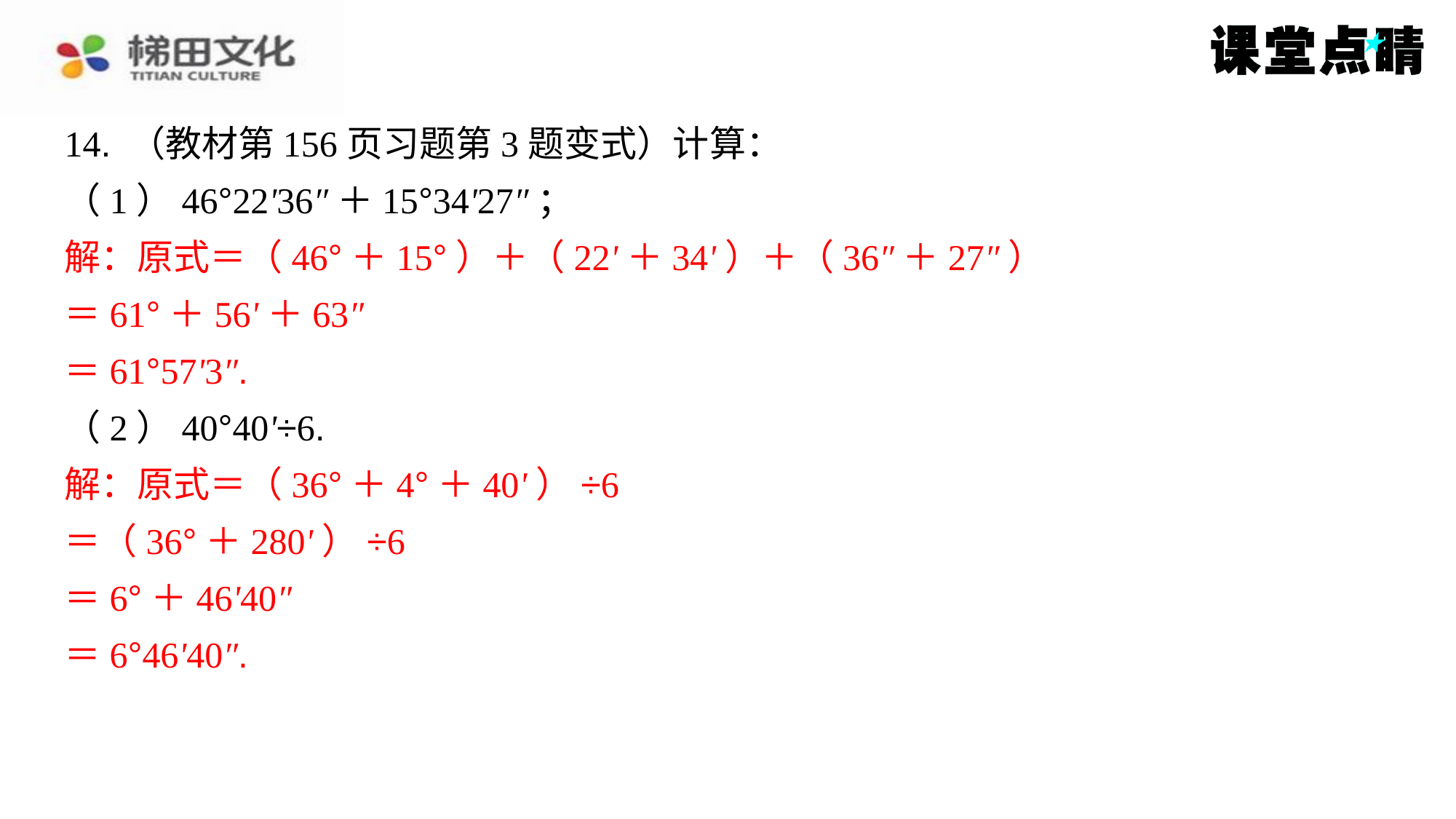

14. （教材第156页习题第3题变式）计算：
（1）46°22'36″＋15°34'27″；
解：原式＝（46°＋15°）＋（22'＋34'）＋（36″＋27″）
＝61°＋56'＋63″
＝61°57'3″.
（2）40°40'÷6.
解：原式＝（36°＋4°＋40'）÷6
＝（36°＋280'）÷6
＝6°＋46'40″
＝6°46'40″.
解：原式＝（46°＋15°）＋（22'＋34'）＋（36″＋27″）
＝61°＋56'＋63″
＝61°57'3″.
解：原式＝（36°＋4°＋40'）÷6
＝（36°＋280'）÷6
＝6°＋46'40″
＝6°46'40″.